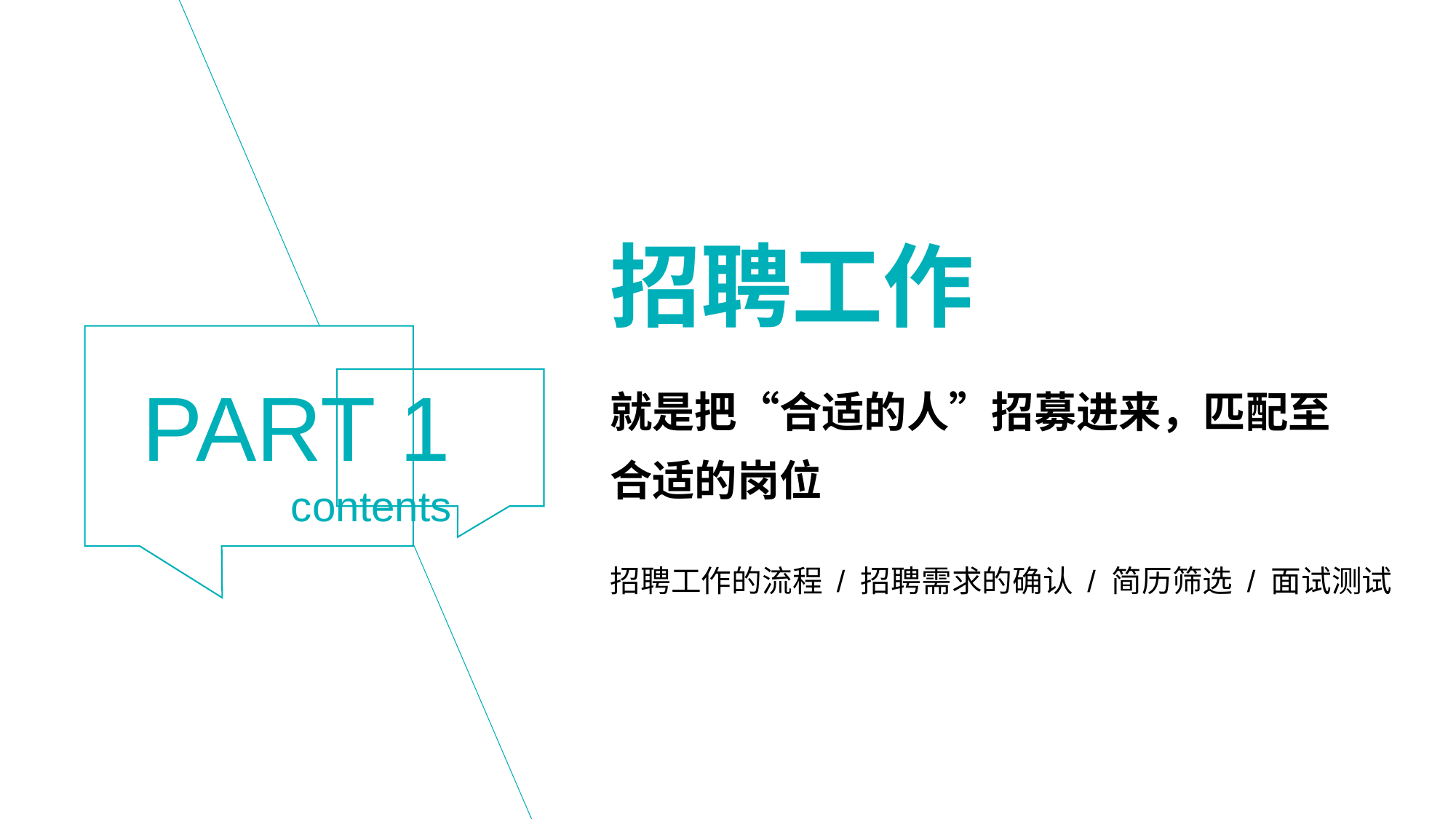

招聘工作

就是把“合适的人”招募进来，匹配至
合适的岗位

招聘工作的流程 / 招聘需求的确认 / 简历筛选 / 面试测试

PART 1
contents